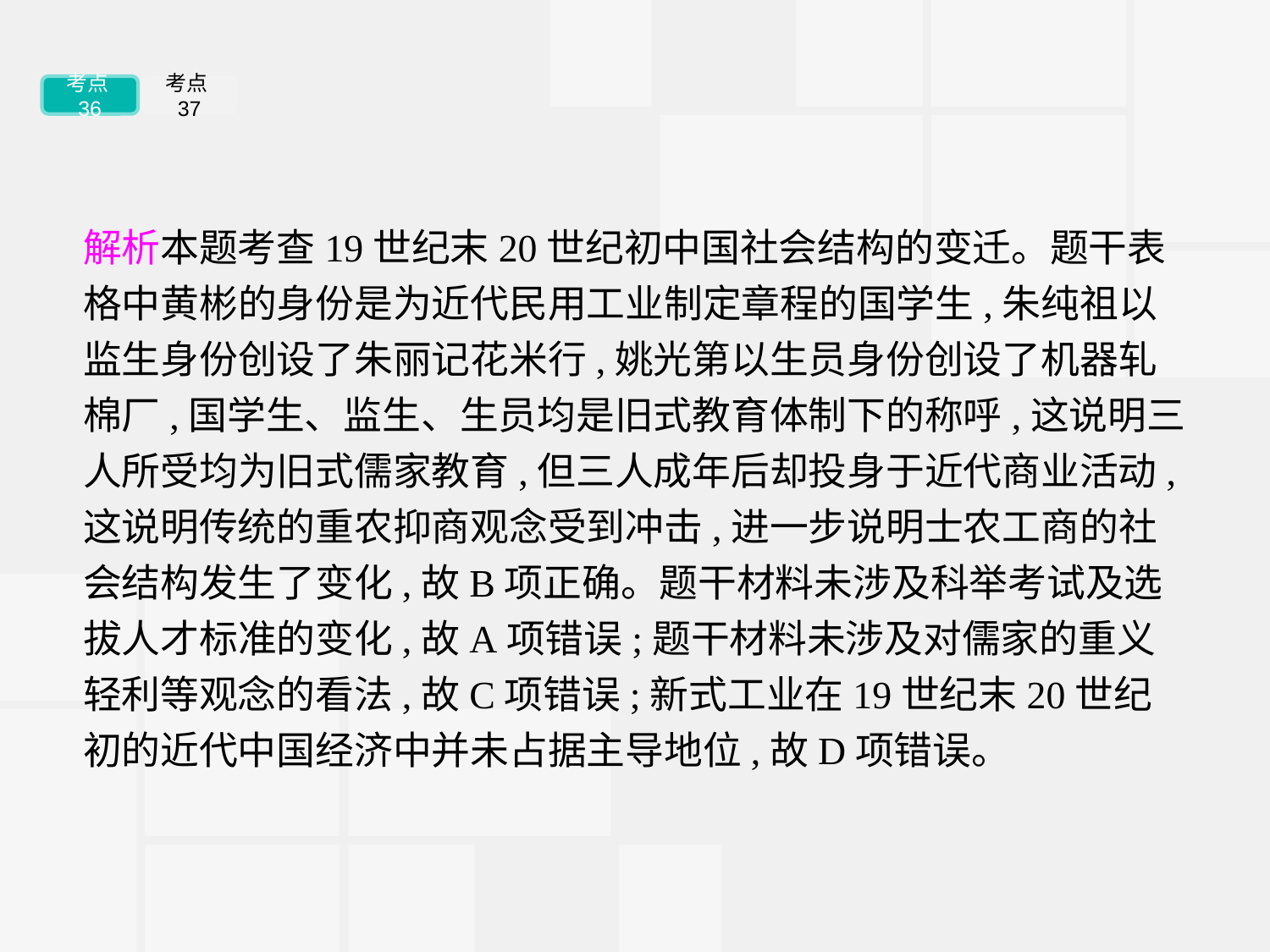

考点36
考点37
解析本题考查19世纪末20世纪初中国社会结构的变迁。题干表格中黄彬的身份是为近代民用工业制定章程的国学生,朱纯祖以监生身份创设了朱丽记花米行,姚光第以生员身份创设了机器轧棉厂,国学生、监生、生员均是旧式教育体制下的称呼,这说明三人所受均为旧式儒家教育,但三人成年后却投身于近代商业活动,这说明传统的重农抑商观念受到冲击,进一步说明士农工商的社会结构发生了变化,故B项正确。题干材料未涉及科举考试及选拔人才标准的变化,故A项错误;题干材料未涉及对儒家的重义轻利等观念的看法,故C项错误;新式工业在19世纪末20世纪初的近代中国经济中并未占据主导地位,故D项错误。